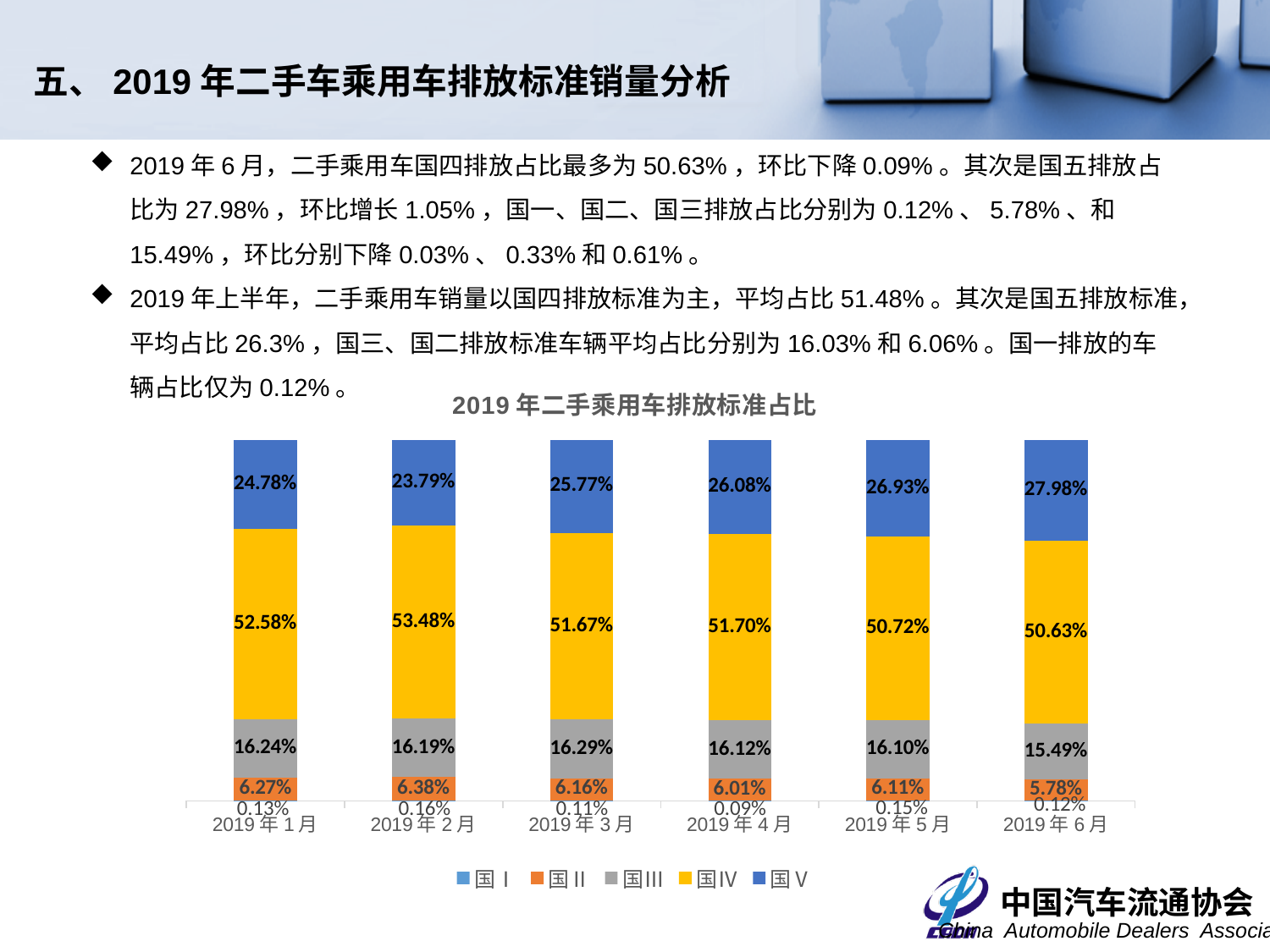

五、2019年二手车乘用车排放标准销量分析
2019年6月，二手乘用车国四排放占比最多为50.63%，环比下降0.09%。其次是国五排放占比为27.98%，环比增长1.05%，国一、国二、国三排放占比分别为0.12%、5.78%、和15.49%，环比分别下降0.03%、0.33%和0.61%。
2019年上半年，二手乘用车销量以国四排放标准为主，平均占比51.48%。其次是国五排放标准，平均占比26.3%，国三、国二排放标准车辆平均占比分别为16.03%和6.06%。国一排放的车辆占比仅为0.12%。

### Chart: 2019年二手乘用车排放标准占比

| Category | 国Ⅰ | 国Ⅱ | 国Ⅲ | 国Ⅳ | 国Ⅴ |
|---|---|---|---|---|---|
| 43466 | 0.0013 | 0.0627 | 0.1624 | 0.5258 | 0.2478 |
| 43497 | 0.0016 | 0.0638 | 0.1619 | 0.5348 | 0.2379 |
| 43525 | 0.0011 | 0.0616 | 0.1629 | 0.5167 | 0.2577 |
| 43556 | 0.0009 | 0.0601 | 0.1612 | 0.517 | 0.2608 |
| 43586 | 0.0014849483251241323 | 0.061068499870729945 | 0.16097767937048796 | 0.5071695161322399 | 0.269299356301418 |
| 43617 | 0.0012 | 0.0578 | 0.1549 | 0.5063 | 0.2798 |